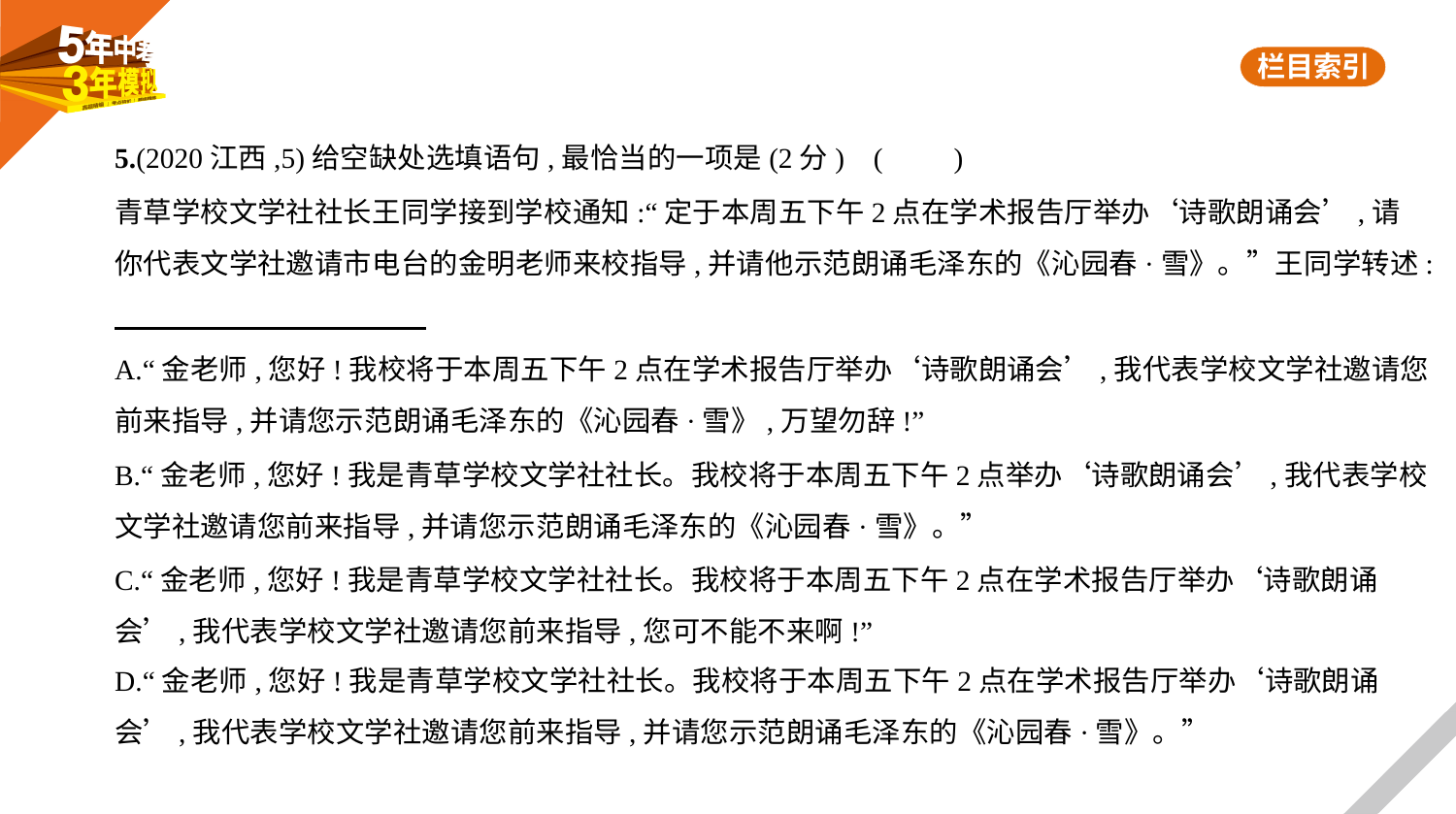

5.(2020江西,5)给空缺处选填语句,最恰当的一项是(2分) (　　)
青草学校文学社社长王同学接到学校通知:“定于本周五下午2点在学术报告厅举办‘诗歌朗诵会’,请
你代表文学社邀请市电台的金明老师来校指导,并请他示范朗诵毛泽东的《沁园春·雪》。”王同学转述:
A.“金老师,您好!我校将于本周五下午2点在学术报告厅举办‘诗歌朗诵会’,我代表学校文学社邀请您
前来指导,并请您示范朗诵毛泽东的《沁园春·雪》,万望勿辞!”
B.“金老师,您好!我是青草学校文学社社长。我校将于本周五下午2点举办‘诗歌朗诵会’,我代表学校
文学社邀请您前来指导,并请您示范朗诵毛泽东的《沁园春·雪》。”
C.“金老师,您好!我是青草学校文学社社长。我校将于本周五下午2点在学术报告厅举办‘诗歌朗诵
会’,我代表学校文学社邀请您前来指导,您可不能不来啊!”
D.“金老师,您好!我是青草学校文学社社长。我校将于本周五下午2点在学术报告厅举办‘诗歌朗诵
会’,我代表学校文学社邀请您前来指导,并请您示范朗诵毛泽东的《沁园春·雪》。”